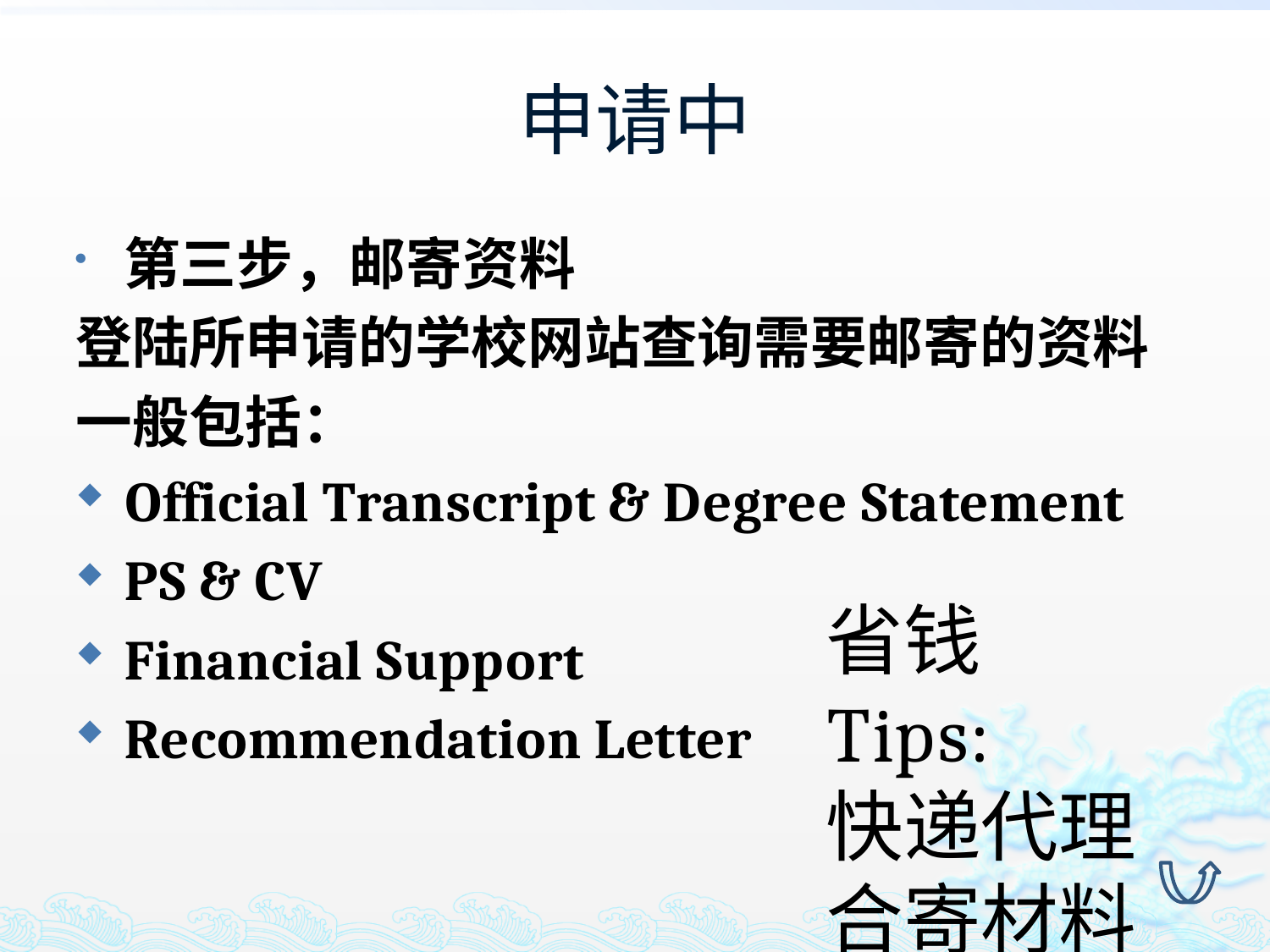

# 申请中
第三步，邮寄资料
登陆所申请的学校网站查询需要邮寄的资料
一般包括：
Official Transcript & Degree Statement
PS & CV
Financial Support
Recommendation Letter
省钱Tips:
快递代理
合寄材料